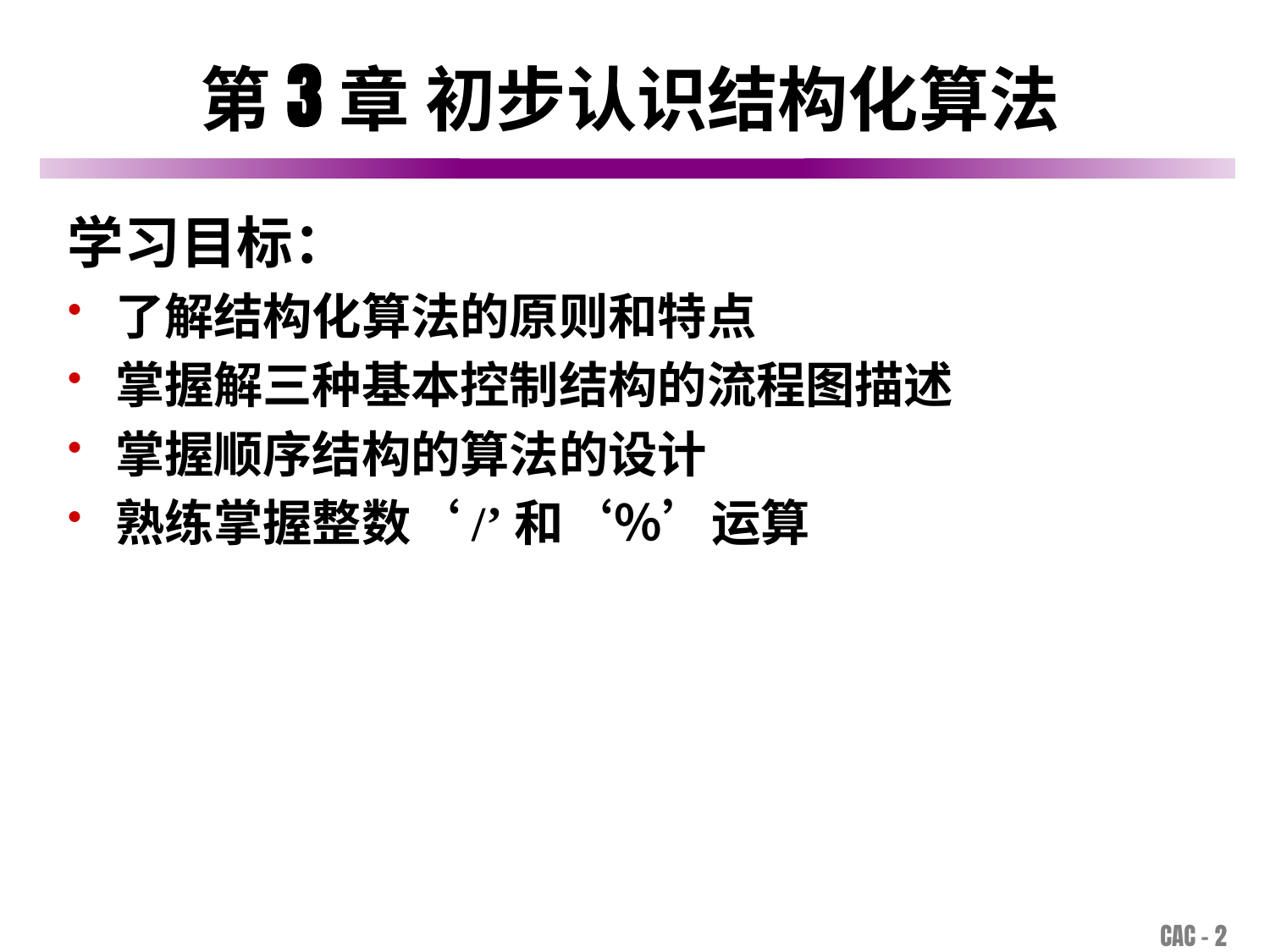

# 第3章 初步认识结构化算法
学习目标：
了解结构化算法的原则和特点
掌握解三种基本控制结构的流程图描述
掌握顺序结构的算法的设计
熟练掌握整数‘/’和‘％’运算
2